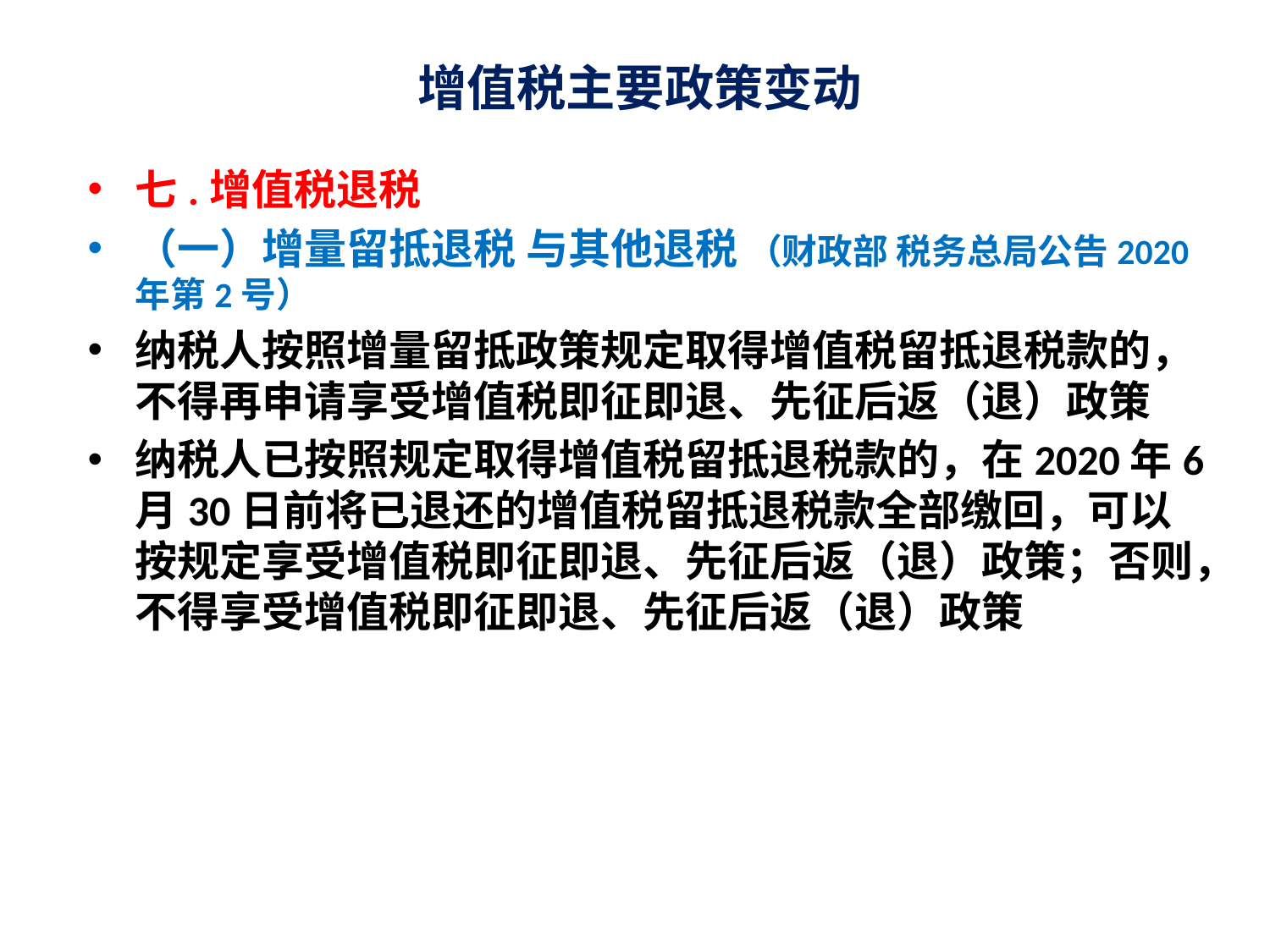

# 增值税主要政策变动
七.增值税退税
（一）增量留抵退税 与其他退税 （财政部 税务总局公告2020年第2号）
纳税人按照增量留抵政策规定取得增值税留抵退税款的，不得再申请享受增值税即征即退、先征后返（退）政策
纳税人已按照规定取得增值税留抵退税款的，在2020年6月30日前将已退还的增值税留抵退税款全部缴回，可以按规定享受增值税即征即退、先征后返（退）政策；否则，不得享受增值税即征即退、先征后返（退）政策